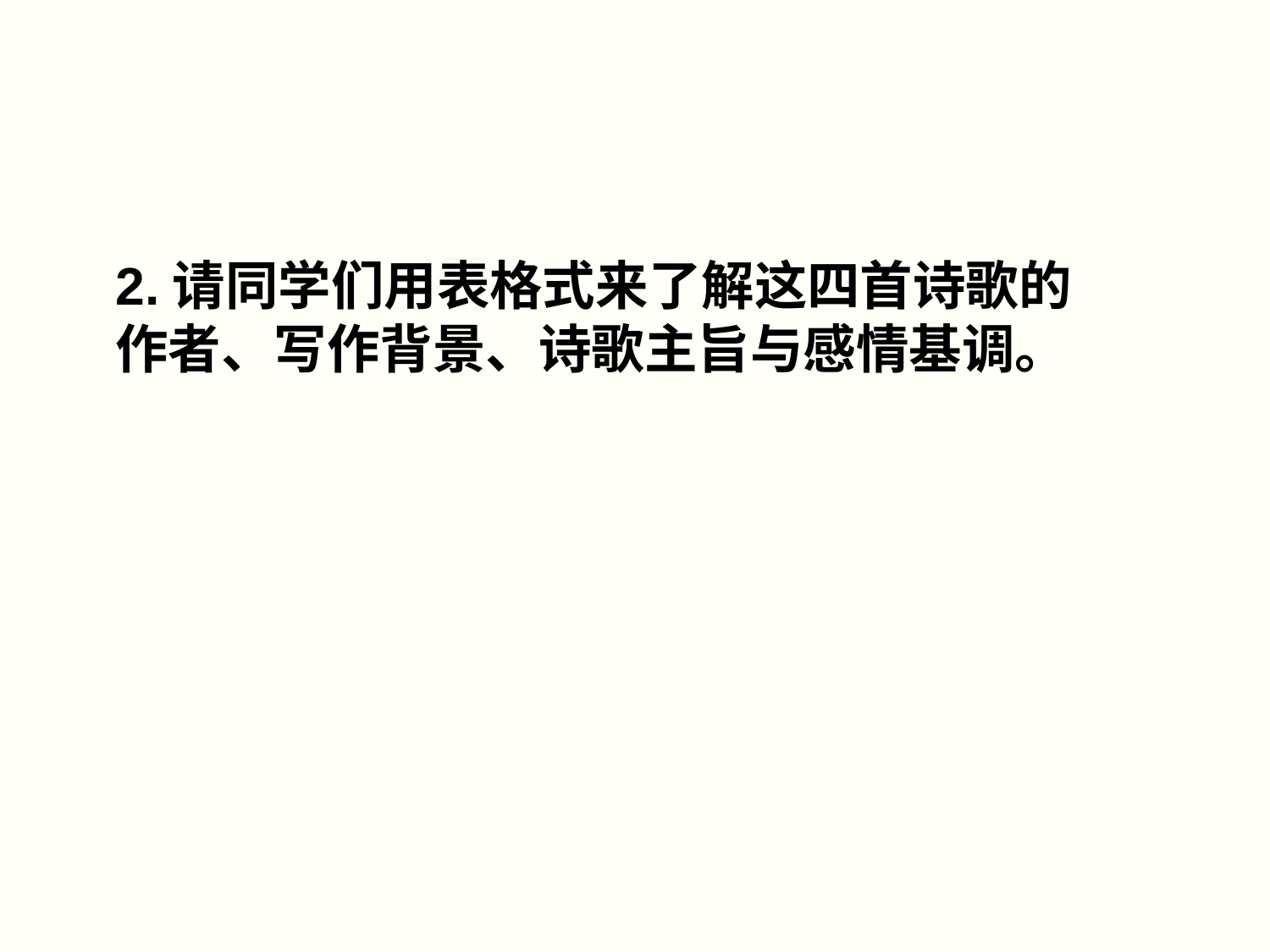

2.请同学们用表格式来了解这四首诗歌的作者、写作背景、诗歌主旨与感情基调。